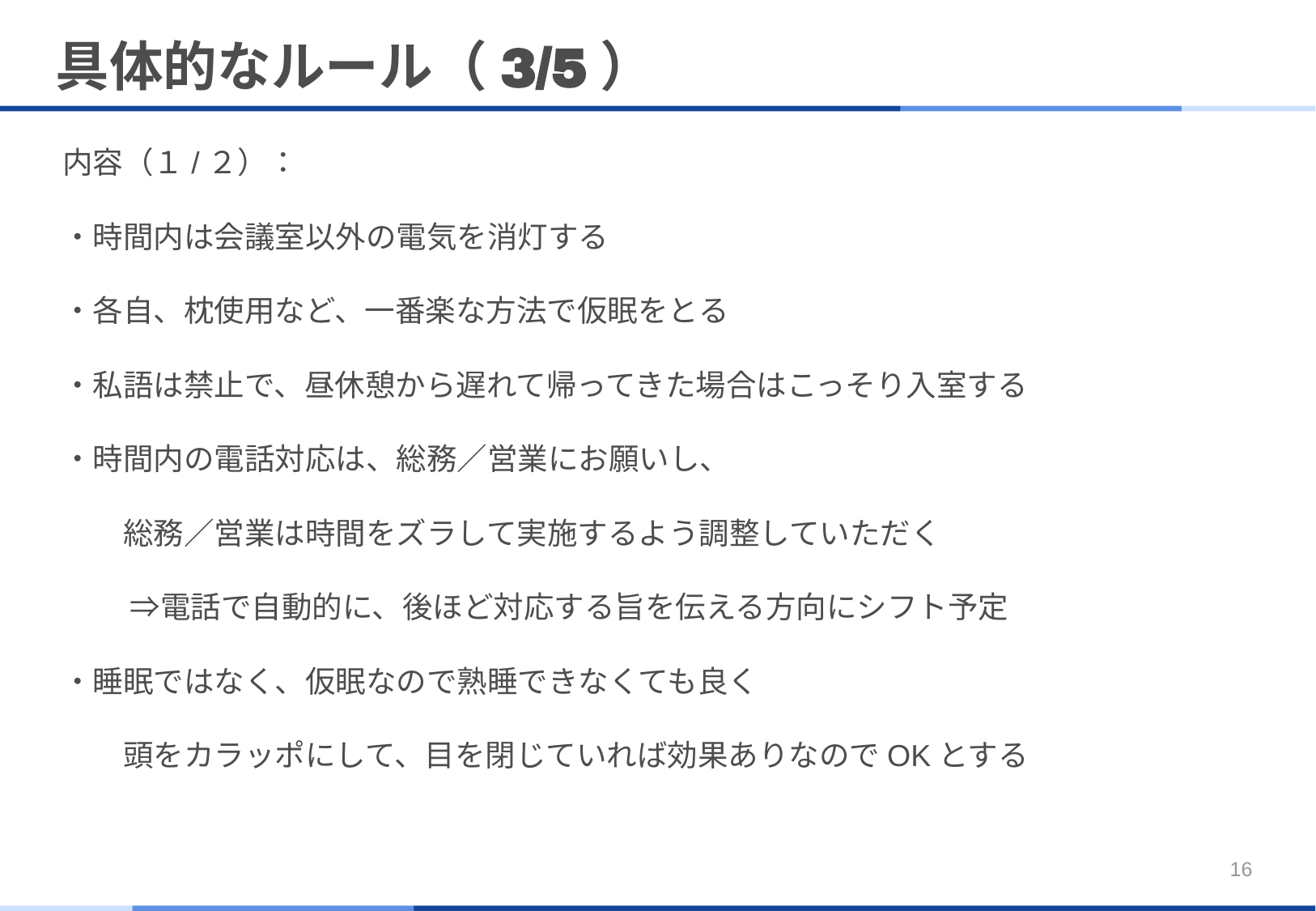

# 具体的なルール（3/5）
内容（１/２）：
・時間内は会議室以外の電気を消灯する
・各自、枕使用など、一番楽な方法で仮眠をとる
・私語は禁止で、昼休憩から遅れて帰ってきた場合はこっそり入室する
・時間内の電話対応は、総務／営業にお願いし、
　　総務／営業は時間をズラして実施するよう調整していただく
　 　⇒電話で自動的に、後ほど対応する旨を伝える方向にシフト予定
・睡眠ではなく、仮眠なので熟睡できなくても良く
　　頭をカラッポにして、目を閉じていれば効果ありなのでOKとする
16